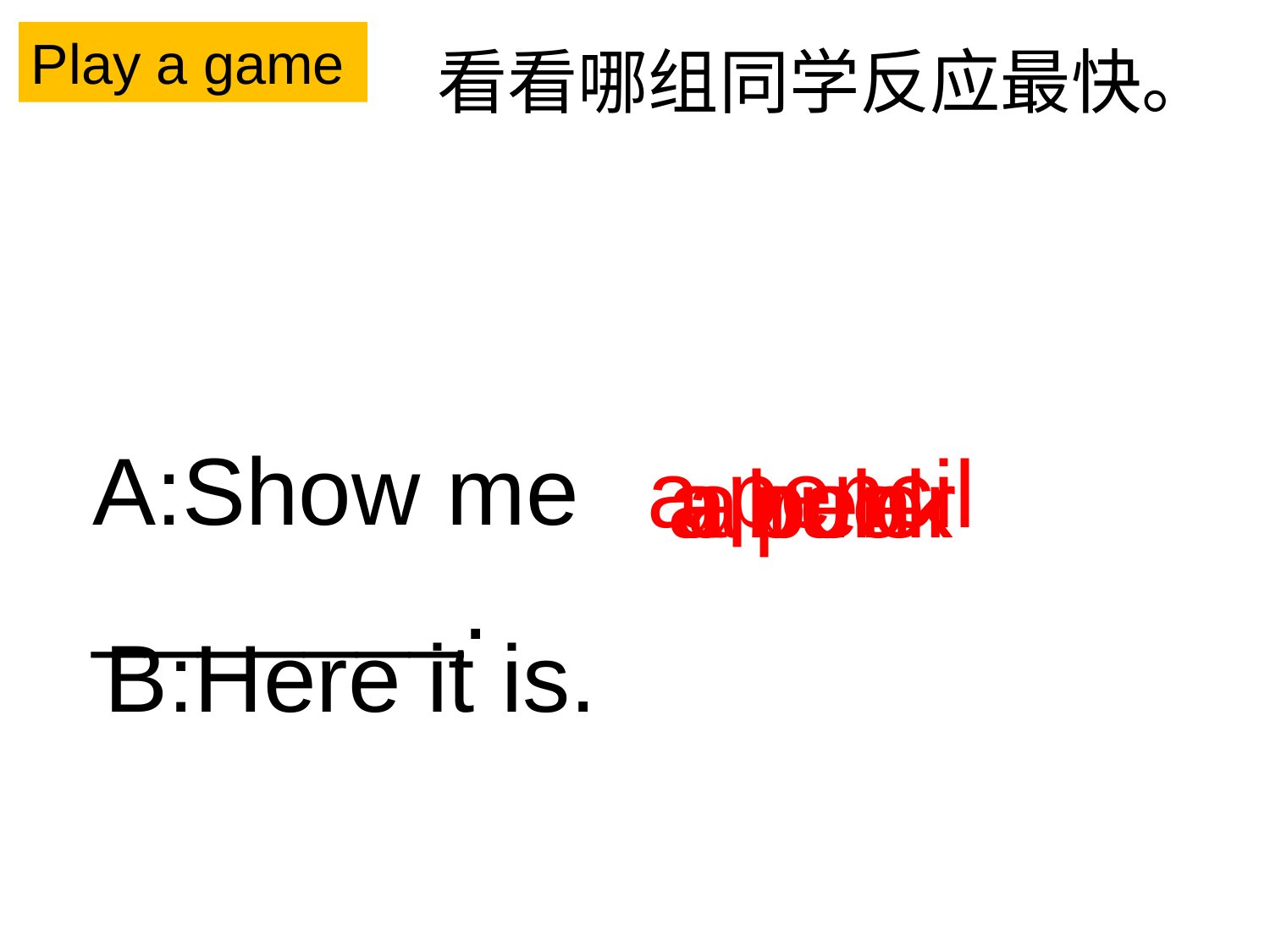

Play a game
看看哪组同学反应最快。
A:Show me  _______.
a pencil
a book
a ruler
a pen
B:Here it is.